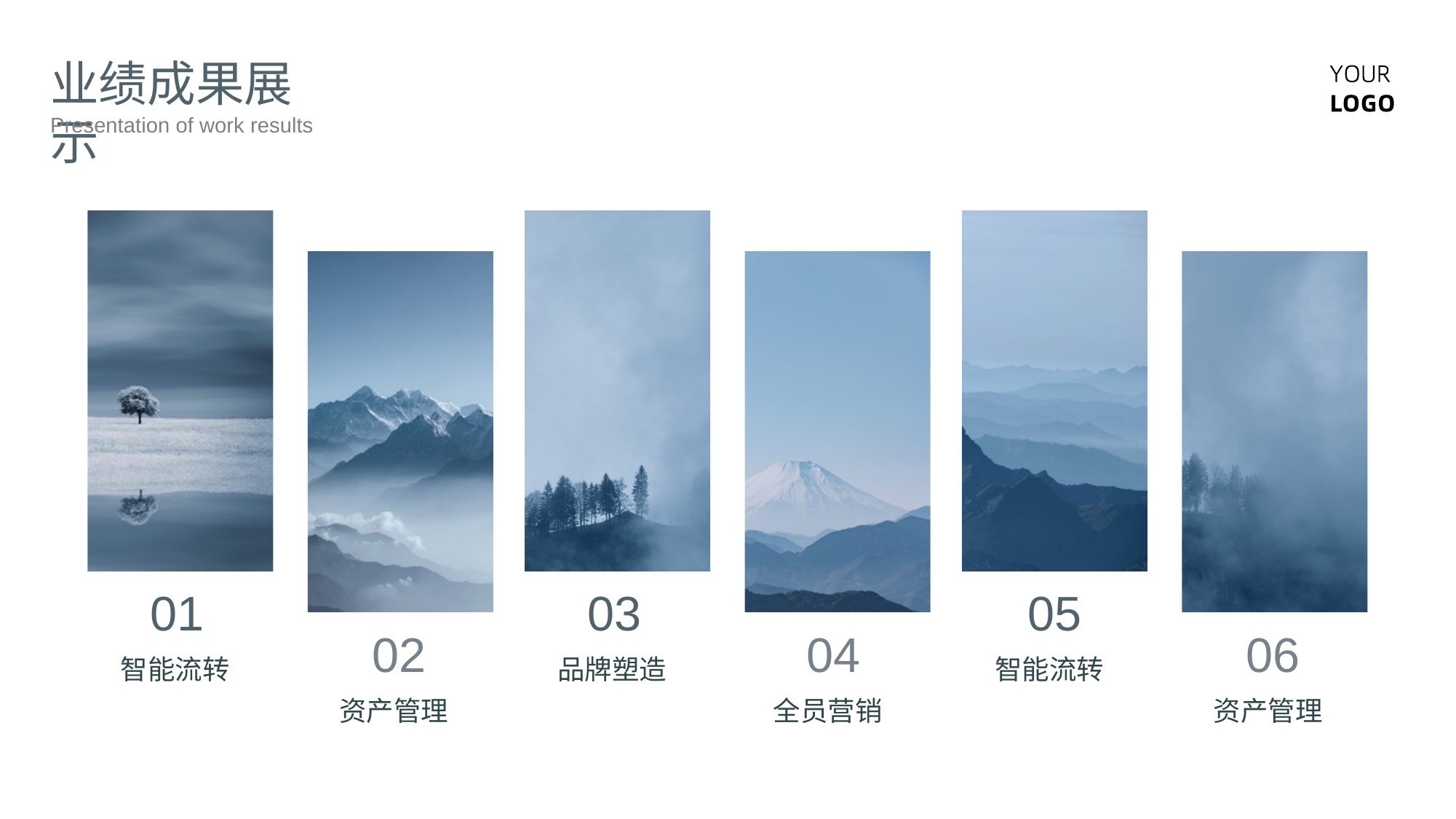

业绩成果展示

Presentation of work results

01
03
05
02
04
06
智能流转
品牌塑造
智能流转
资产管理
全员营销
资产管理